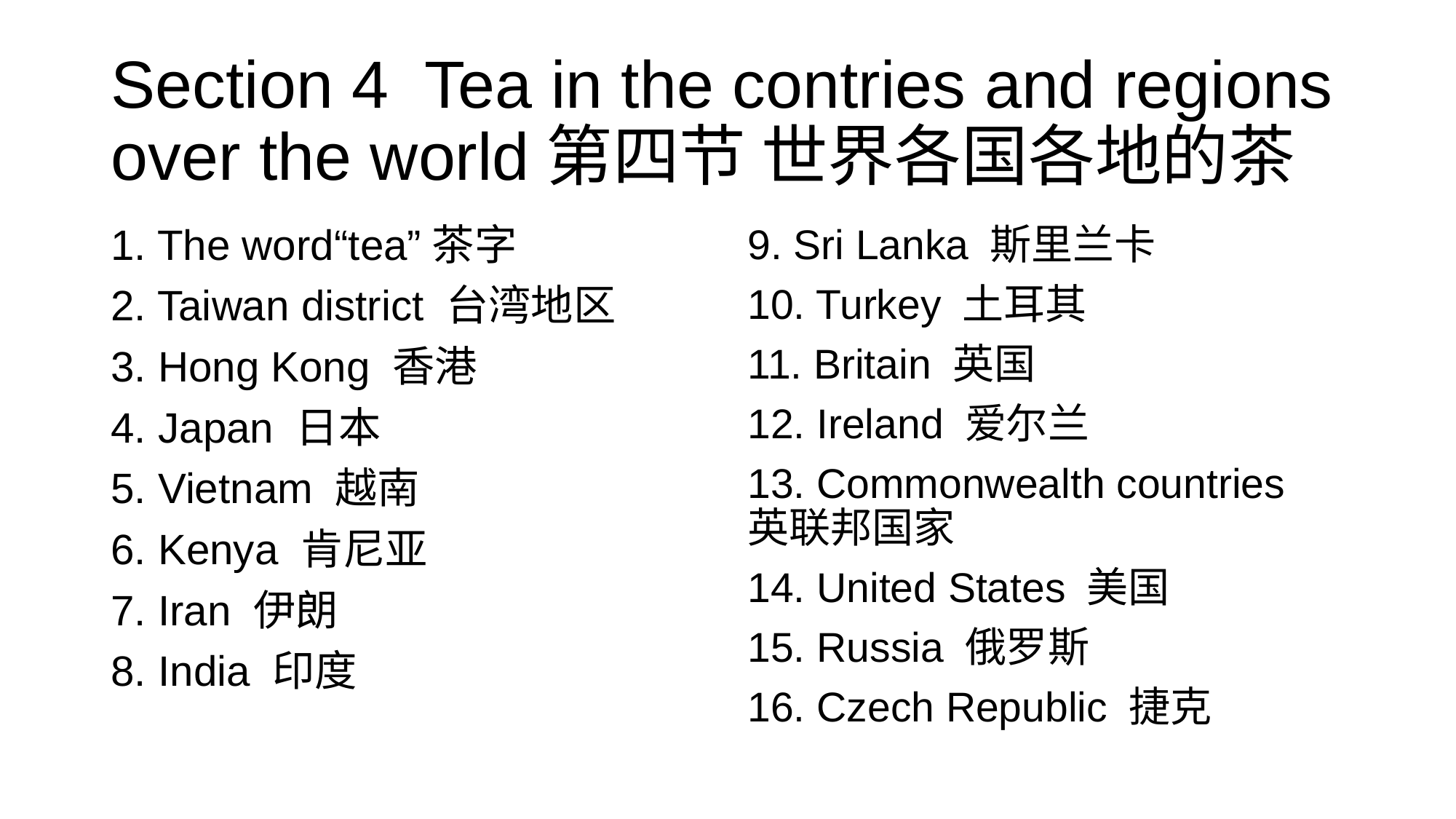

# Section 4  Tea in the contries and regions over the world第四节 世界各国各地的茶
1. The word“tea”茶字
2. Taiwan district 台湾地区
3. Hong Kong 香港
4. Japan 日本
5. Vietnam 越南
6. Kenya 肯尼亚
7. Iran 伊朗
8. India 印度

9. Sri Lanka 斯里兰卡
10. Turkey 土耳其
11. Britain 英国
12. Ireland 爱尔兰
13. Commonwealth countries 英联邦国家
14. United States 美国
15. Russia 俄罗斯
16. Czech Republic 捷克